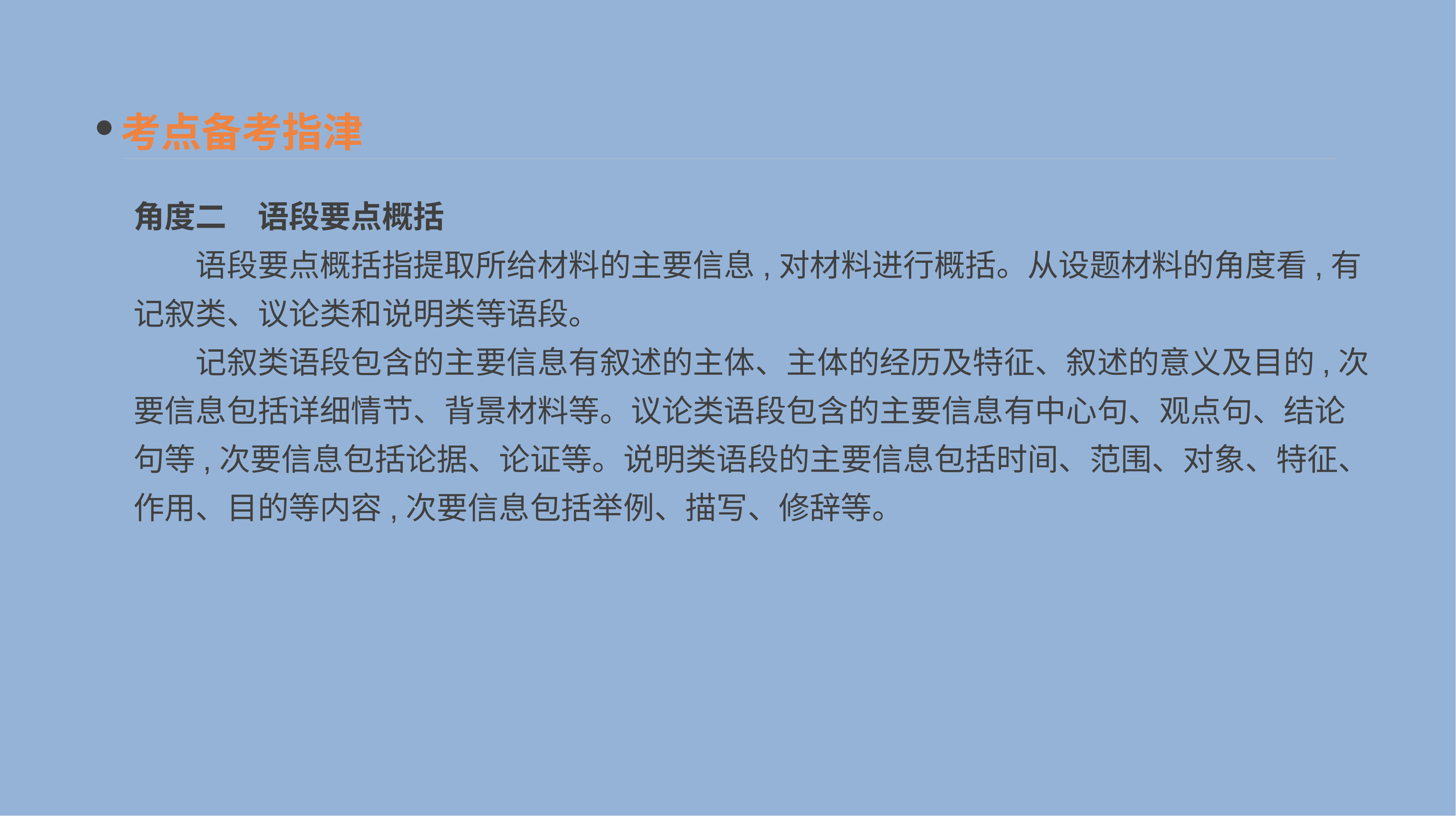

考点备考指津

角度二　语段要点概括
　　语段要点概括指提取所给材料的主要信息,对材料进行概括。从设题材料的角度看,有记叙类、议论类和说明类等语段。
　　记叙类语段包含的主要信息有叙述的主体、主体的经历及特征、叙述的意义及目的,次要信息包括详细情节、背景材料等。议论类语段包含的主要信息有中心句、观点句、结论句等,次要信息包括论据、论证等。说明类语段的主要信息包括时间、范围、对象、特征、作用、目的等内容,次要信息包括举例、描写、修辞等。